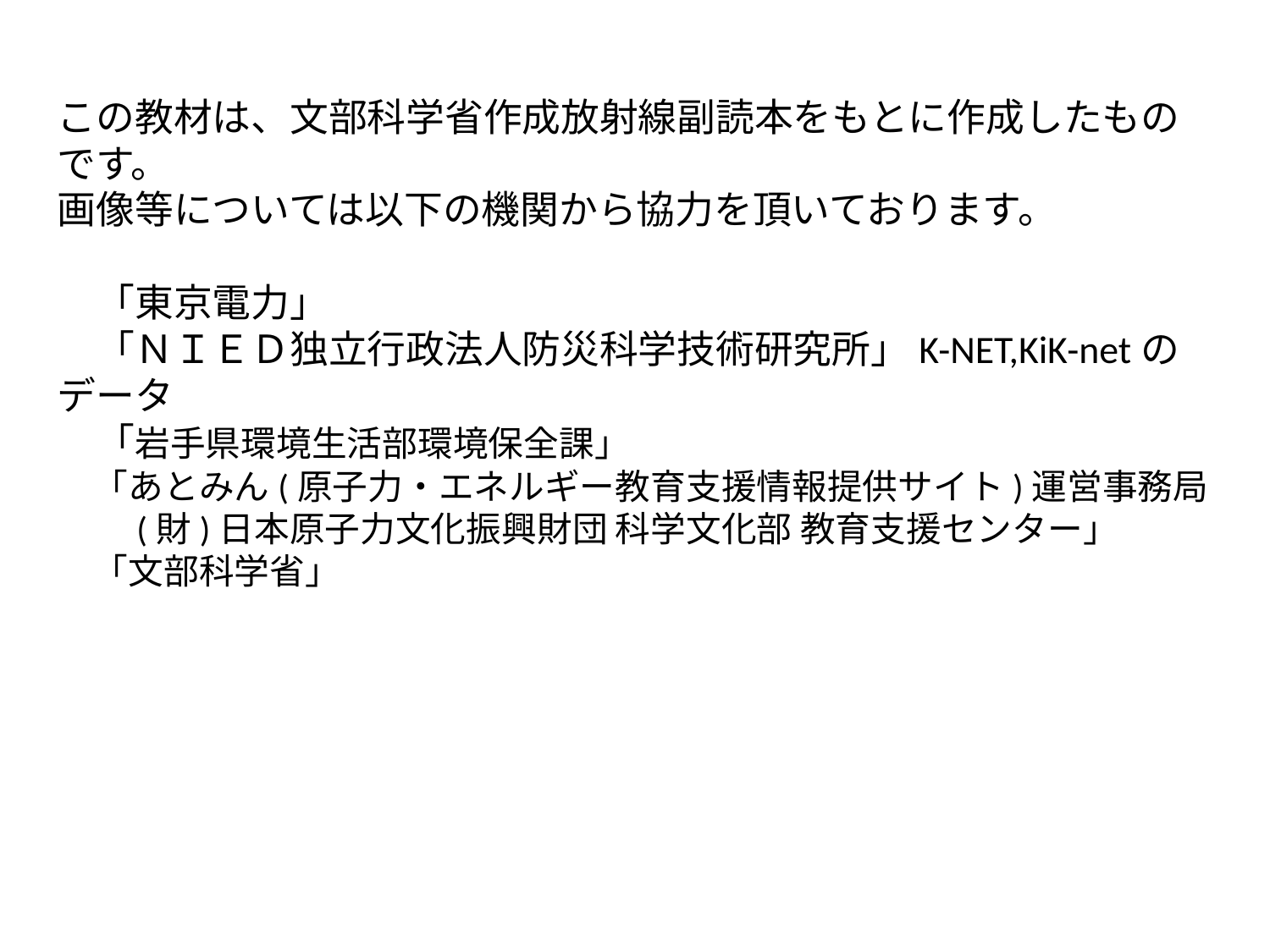

この教材は、文部科学省作成放射線副読本をもとに作成したものです。
画像等については以下の機関から協力を頂いております。

　「東京電力」
　「ＮＩＥＤ独立行政法人防災科学技術研究所」K-NET,KiK-netのデータ
　「岩手県環境生活部環境保全課」
　「あとみん(原子力・エネルギー教育支援情報提供サイト)運営事務局
　　(財)日本原子力文化振興財団 科学文化部 教育支援センター」
　「文部科学省」